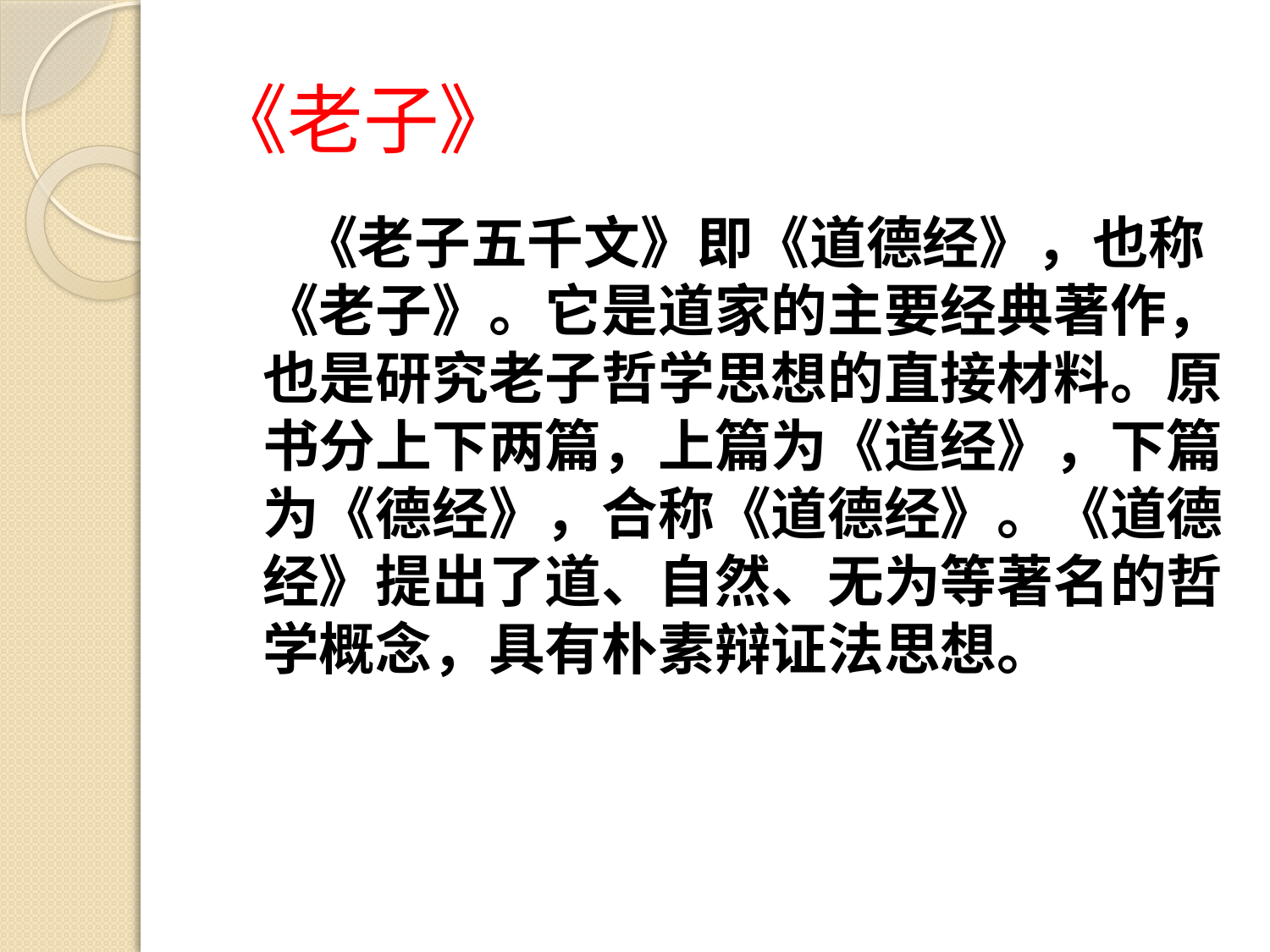

# 《老子》
     《老子五千文》即《道德经》，也称《老子》。它是道家的主要经典著作，也是研究老子哲学思想的直接材料。原书分上下两篇，上篇为《道经》，下篇为《德经》，合称《道德经》。《道德经》提出了道、自然、无为等著名的哲学概念，具有朴素辩证法思想。